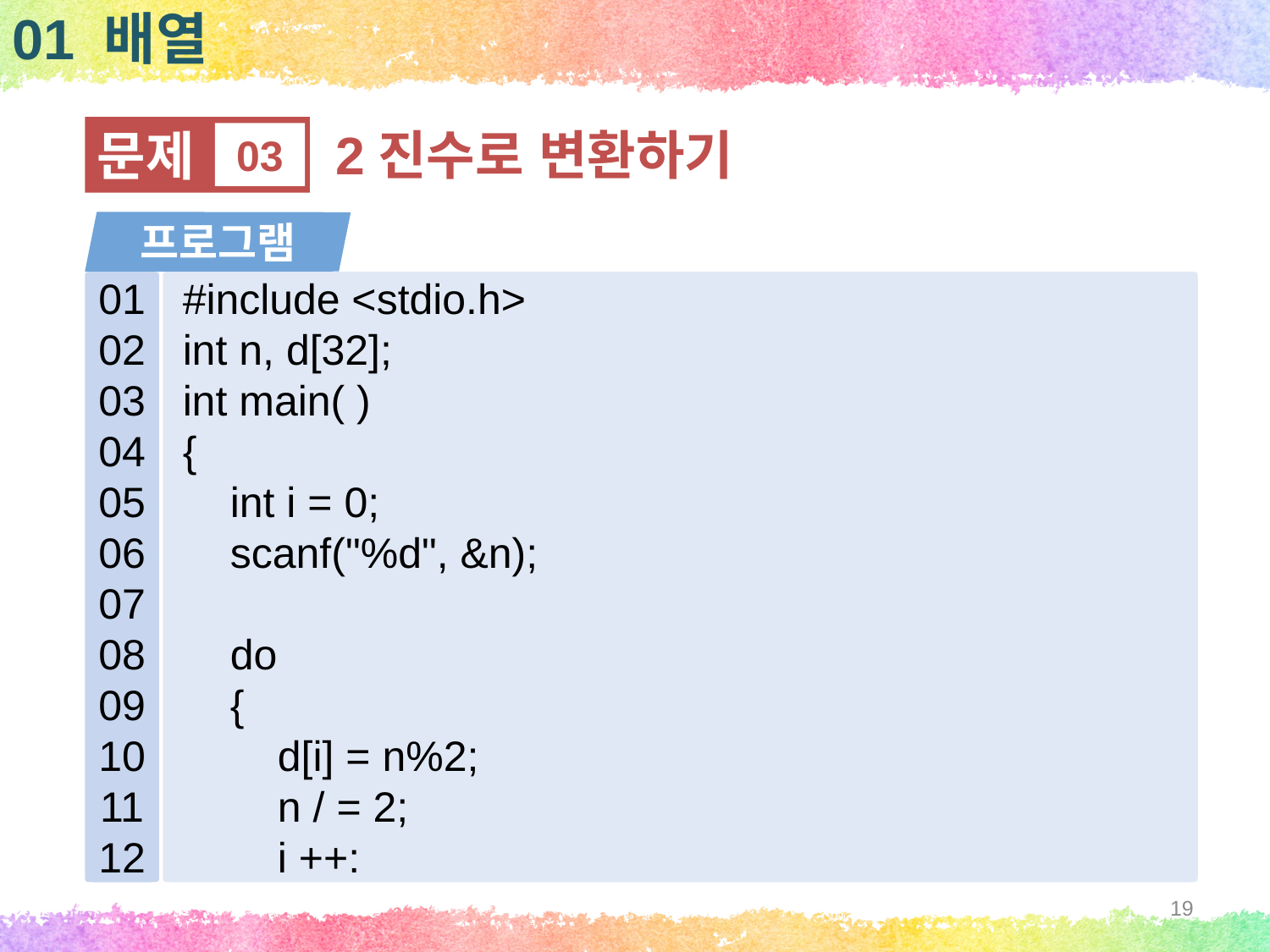

01 배열
문제
03
2진수로 변환하기
프로그램
01
02
03
04
05
06
07
08
09
10
11
12
#include <stdio.h>
int n, d[32];
int main( )
{
    int i = 0;
    scanf("%d", &n);

    do
    {
        d[i] = n%2;
        n / = 2;
        i ++:
19